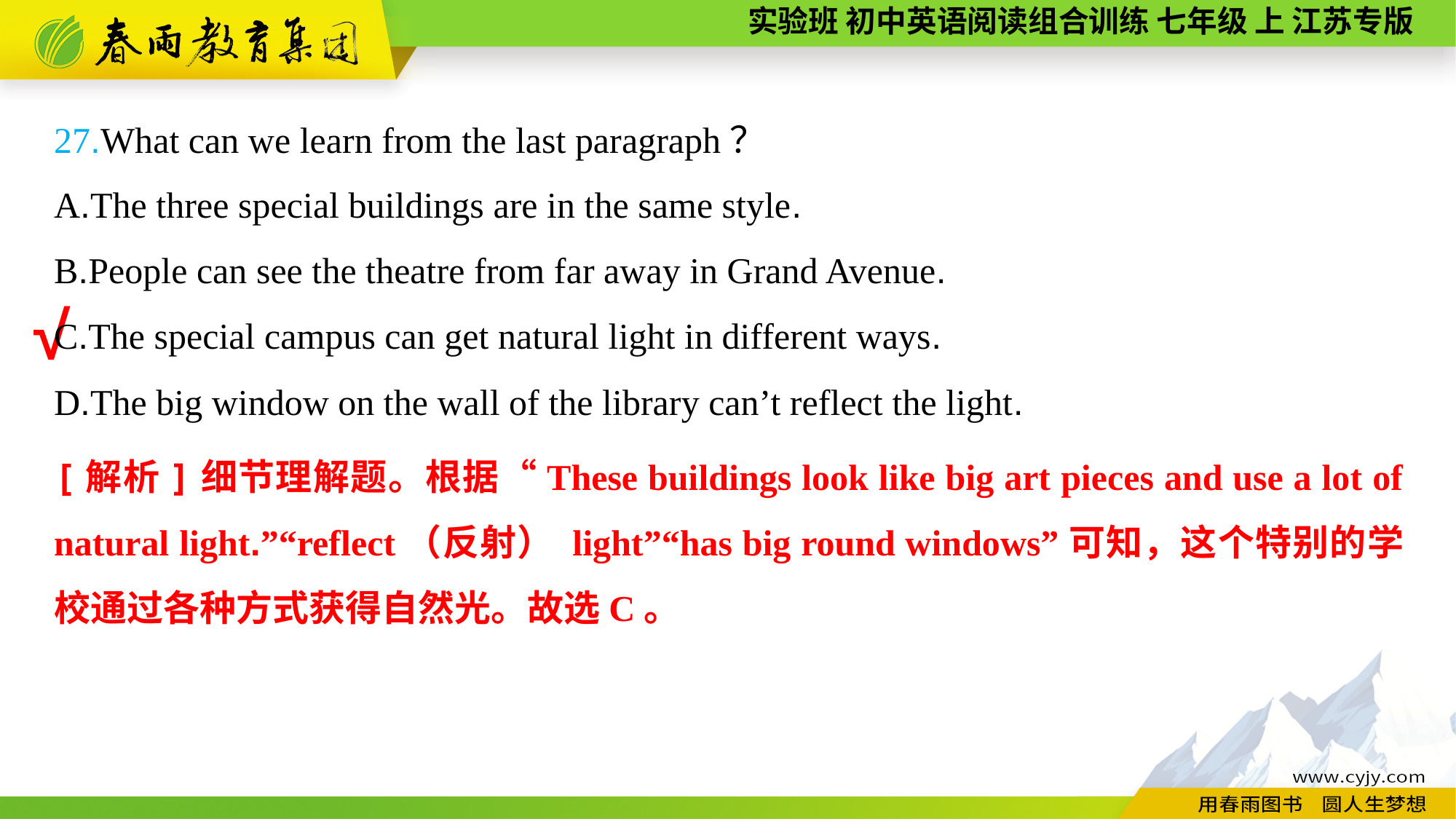

27.What can we learn from the last paragraph？
A.The three special buildings are in the same style.
B.People can see the theatre from far away in Grand Avenue.
C.The special campus can get natural light in different ways.
D.The big window on the wall of the library can’t reflect the light.
√
[解析]细节理解题。根据“These buildings look like big art pieces and use a lot of natural light.”“reflect（反射） light”“has big round windows”可知，这个特别的学校通过各种方式获得自然光。故选C。